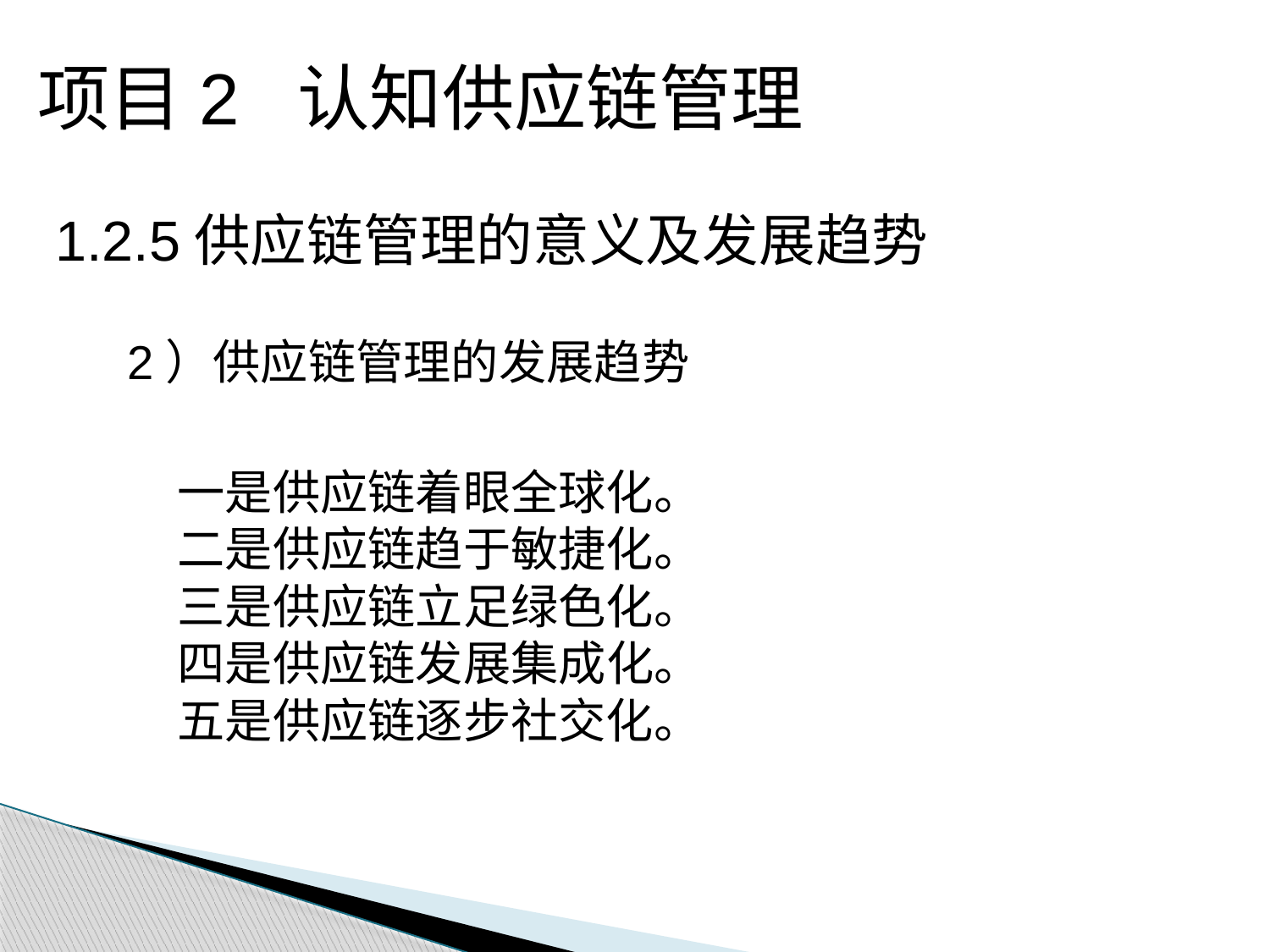

项目2  认知供应链管理

1.2.5供应链管理的意义及发展趋势
2）供应链管理的发展趋势
一是供应链着眼全球化。
二是供应链趋于敏捷化。
三是供应链立足绿色化。
四是供应链发展集成化。
五是供应链逐步社交化。